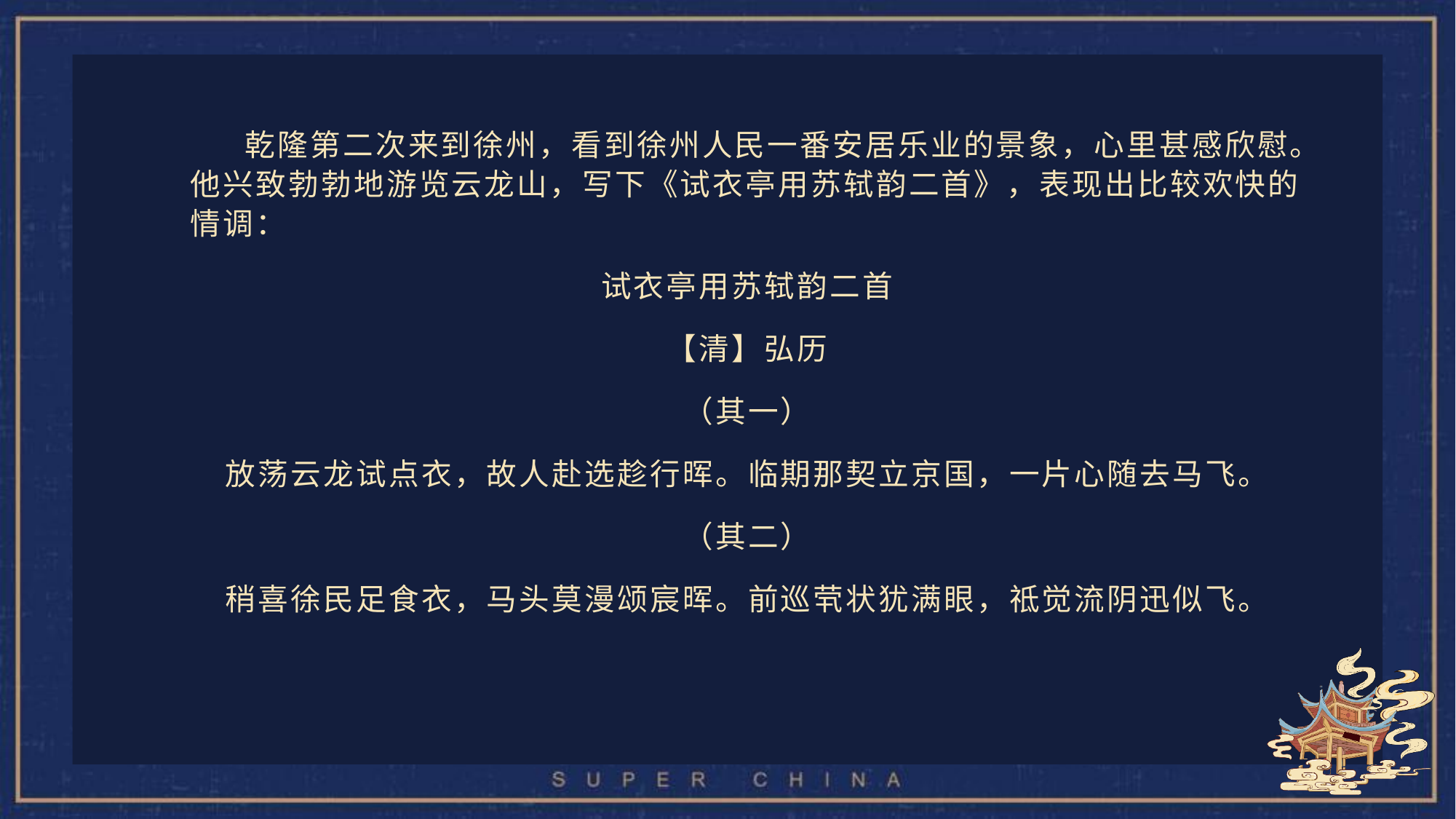

乾隆第二次来到徐州，看到徐州人民一番安居乐业的景象，心里甚感欣慰。他兴致勃勃地游览云龙山，写下《试衣亭用苏轼韵二首》，表现出比较欢快的情调：
试衣亭用苏轼韵二首
【清】弘历
（其一）
放荡云龙试点衣，故人赴选趁行晖。临期那契立京国，一片心随去马飞。
（其二）
稍喜徐民足食衣，马头莫漫颂宸晖。前巡茕状犹满眼，祗觉流阴迅似飞。